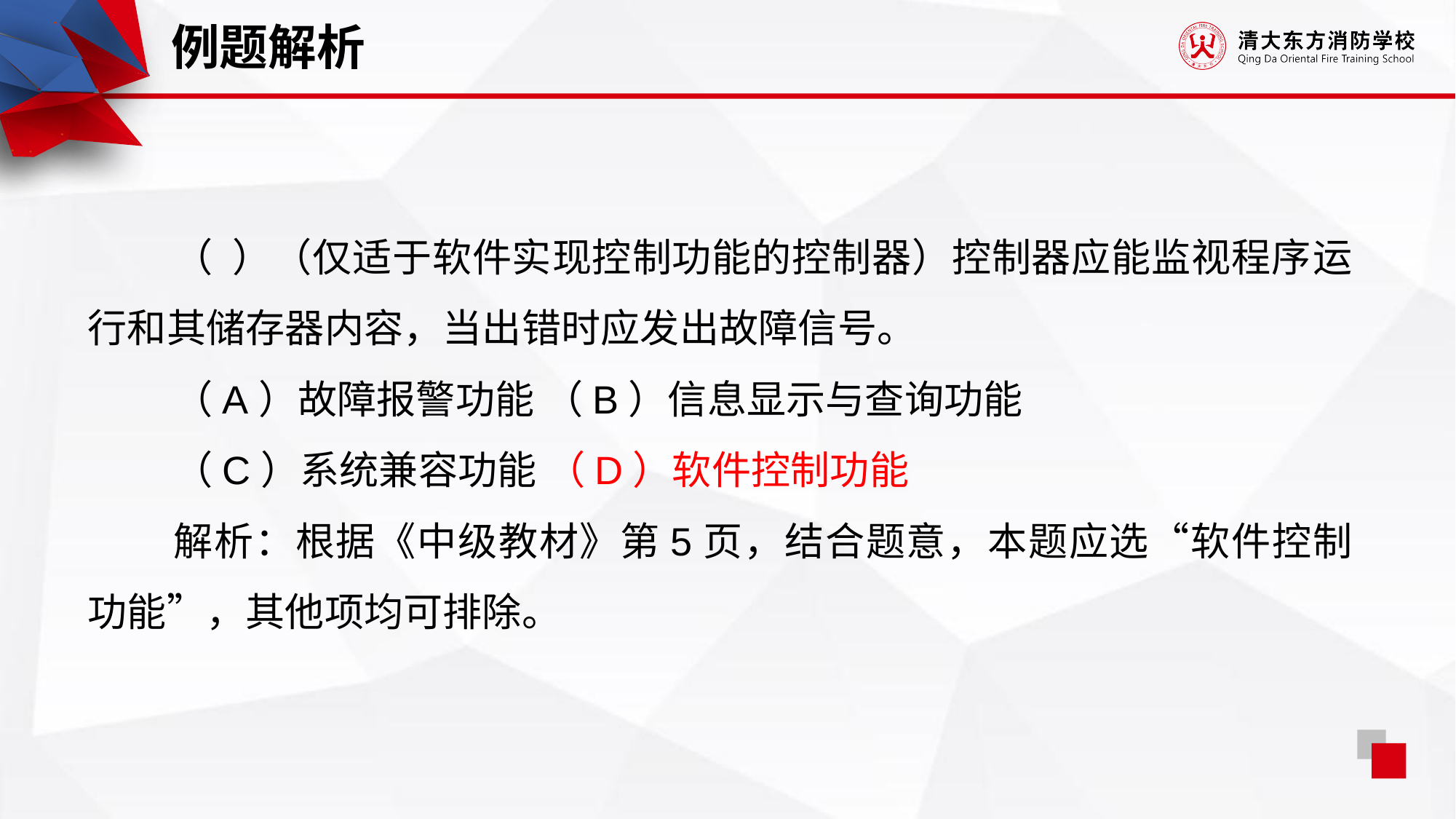

例题解析

（  ）（仅适于软件实现控制功能的控制器）控制器应能监视程序运行和其储存器内容，当出错时应发出故障信号。
（A）故障报警功能 （B）信息显示与查询功能
（C）系统兼容功能 （D）软件控制功能
解析：根据《中级教材》第5页，结合题意，本题应选“软件控制功能”，其他项均可排除。